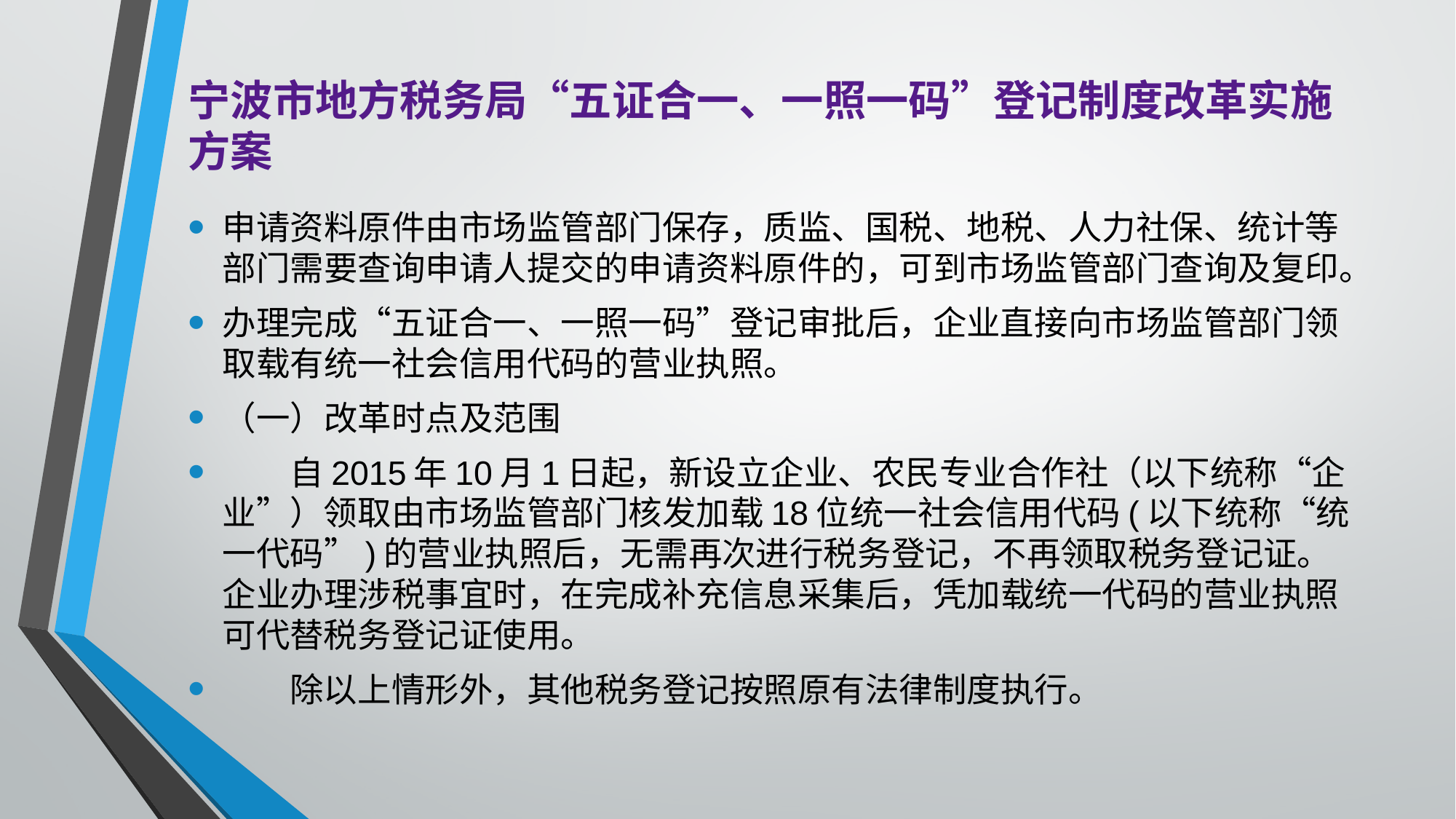

# 宁波市地方税务局“五证合一、一照一码”登记制度改革实施方案
申请资料原件由市场监管部门保存，质监、国税、地税、人力社保、统计等部门需要查询申请人提交的申请资料原件的，可到市场监管部门查询及复印。
办理完成“五证合一、一照一码”登记审批后，企业直接向市场监管部门领取载有统一社会信用代码的营业执照。
（一）改革时点及范围
　　自2015年10月1日起，新设立企业、农民专业合作社（以下统称“企业”）领取由市场监管部门核发加载18位统一社会信用代码(以下统称“统一代码”)的营业执照后，无需再次进行税务登记，不再领取税务登记证。企业办理涉税事宜时，在完成补充信息采集后，凭加载统一代码的营业执照可代替税务登记证使用。
　　除以上情形外，其他税务登记按照原有法律制度执行。